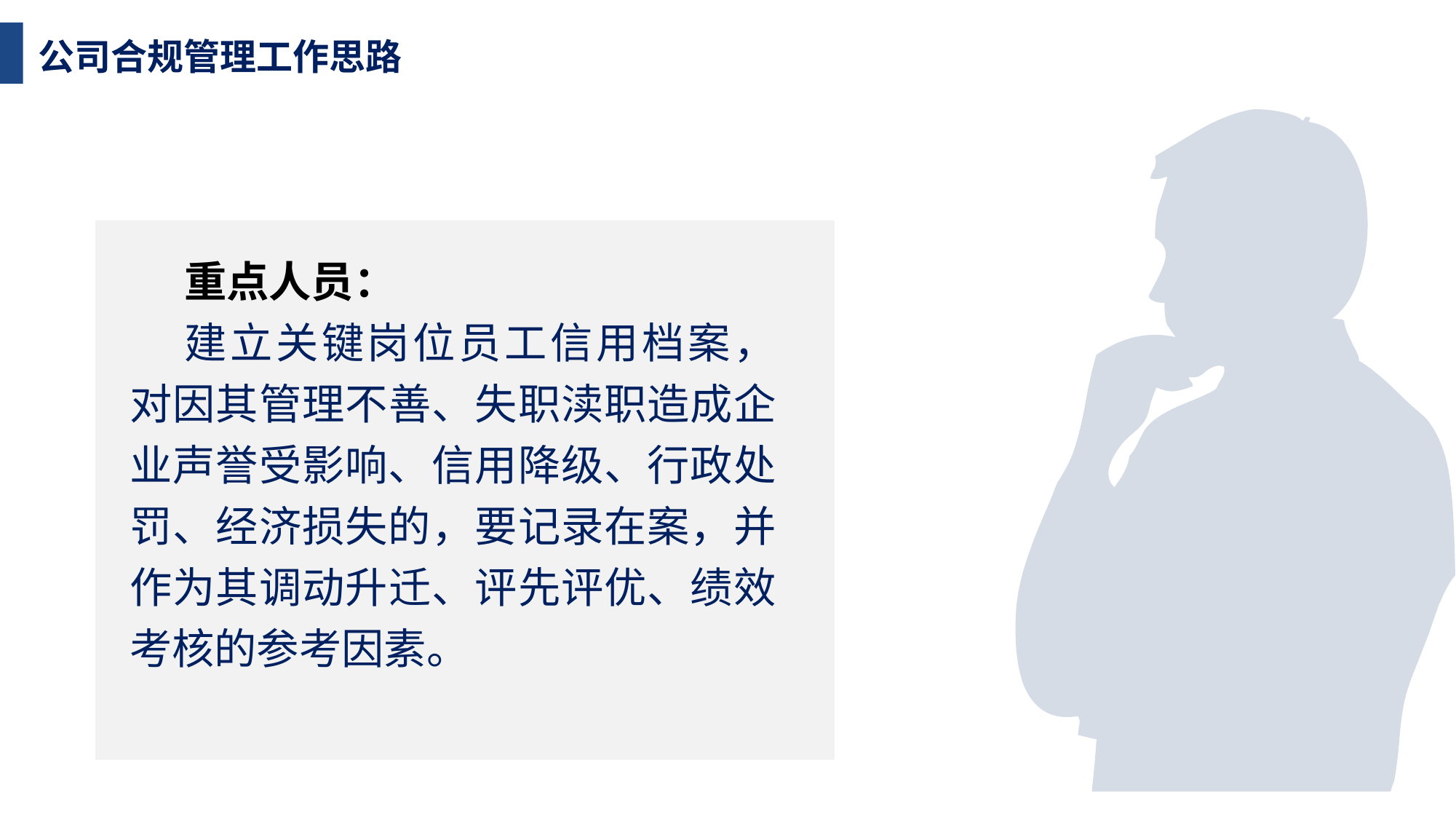

公司合规管理工作思路

重点人员：
建立关键岗位员工信用档案，对因其管理不善、失职渎职造成企业声誉受影响、信用降级、行政处罚、经济损失的，要记录在案，并作为其调动升迁、评先评优、绩效考核的参考因素。